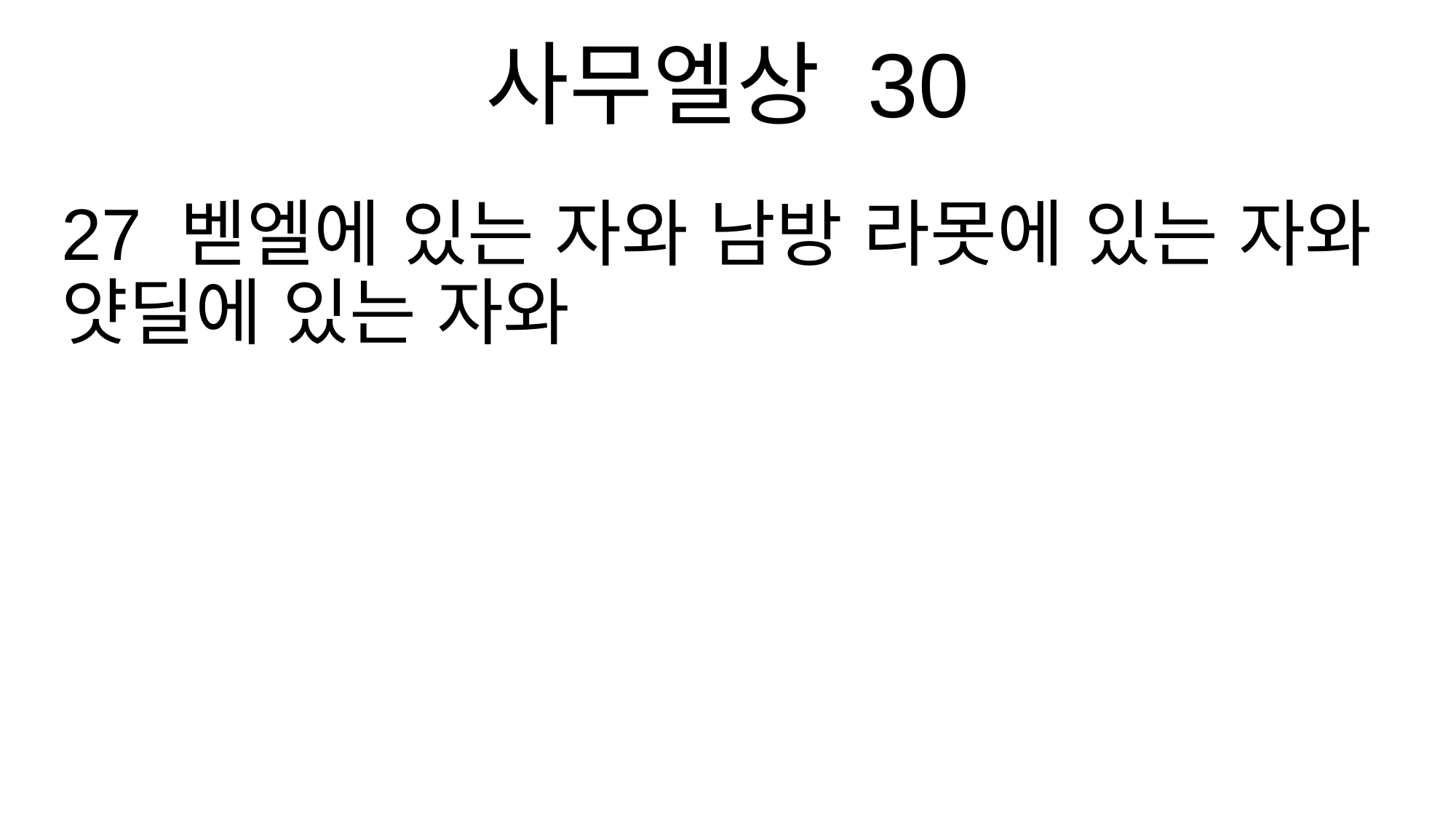

사무엘상 30
27 벧엘에 있는 자와 남방 라못에 있는 자와 얏딜에 있는 자와